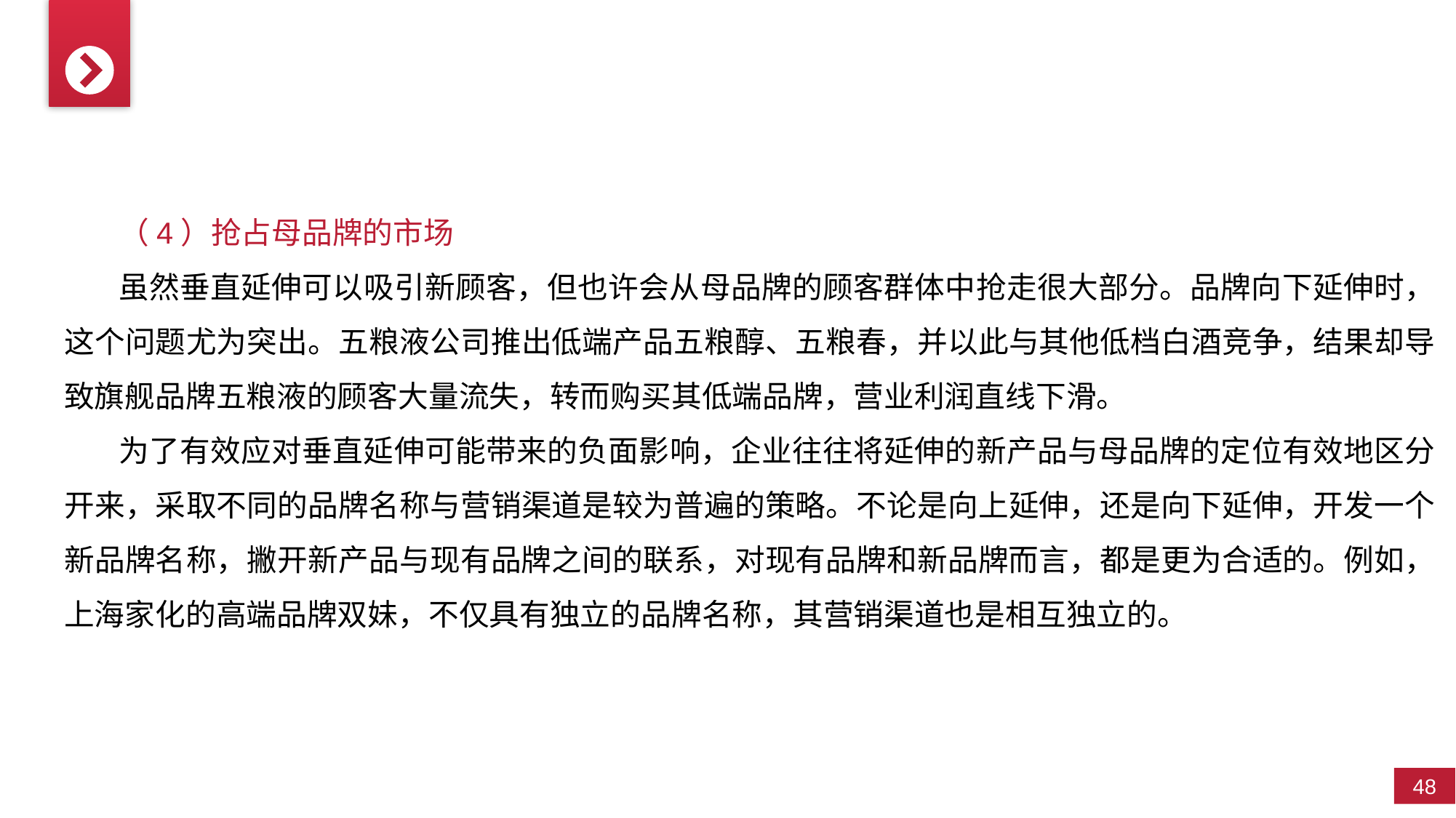

（4）抢占母品牌的市场
虽然垂直延伸可以吸引新顾客，但也许会从母品牌的顾客群体中抢走很大部分。品牌向下延伸时，这个问题尤为突出。五粮液公司推出低端产品五粮醇、五粮春，并以此与其他低档白酒竞争，结果却导致旗舰品牌五粮液的顾客大量流失，转而购买其低端品牌，营业利润直线下滑。
为了有效应对垂直延伸可能带来的负面影响，企业往往将延伸的新产品与母品牌的定位有效地区分开来，采取不同的品牌名称与营销渠道是较为普遍的策略。不论是向上延伸，还是向下延伸，开发一个新品牌名称，撇开新产品与现有品牌之间的联系，对现有品牌和新品牌而言，都是更为合适的。例如，上海家化的高端品牌双妹，不仅具有独立的品牌名称，其营销渠道也是相互独立的。